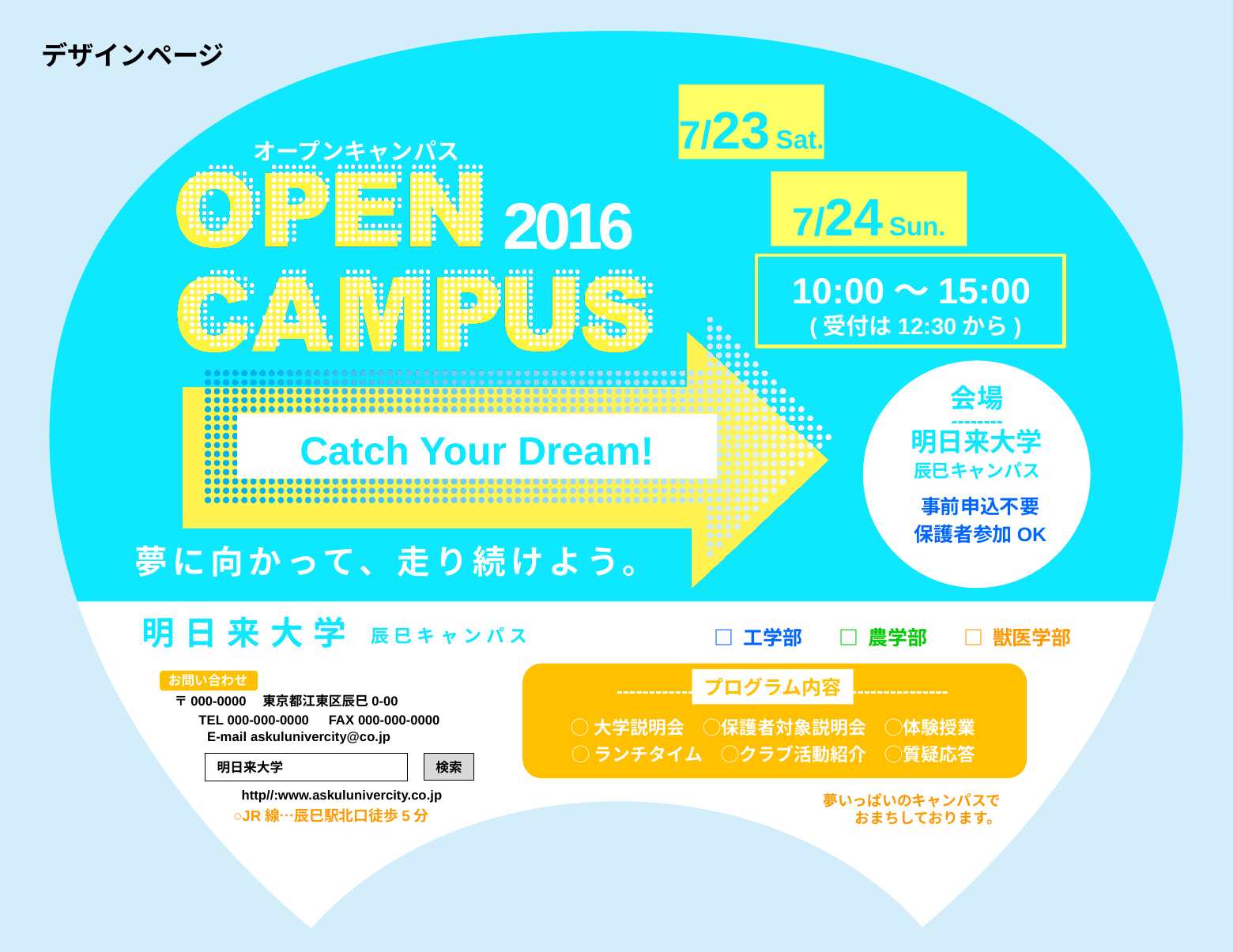

デザインページ
7/23 Sat.
オープンキャンパス
7/24 Sun.
2016

10:00～15:00
(受付は12:30から)

会場
--------
Catch Your Dream!
明日来大学
辰巳キャンパス
事前申込不要
保護者参加OK
夢に向かって、走り続けよう。
明日来大学
辰巳キャンパス
□ 農学部
□ 獣医学部
□ 工学部

お問い合わせ
プログラム内容

---------------------------------------------------
〒000-0000　東京都江東区辰巳0-00
TEL 000-000-0000　FAX 000-000-0000
◯大学説明会　◯保護者対象説明会　◯体験授業
E-mail askulunivercity@co.jp
◯ランチタイム　◯クラブ活動紹介　◯質疑応答
検索
明日来大学
http//:www.askulunivercity.co.jp
夢いっぱいのキャンパスで
おまちしております。
○JR線…辰巳駅北口徒歩5分